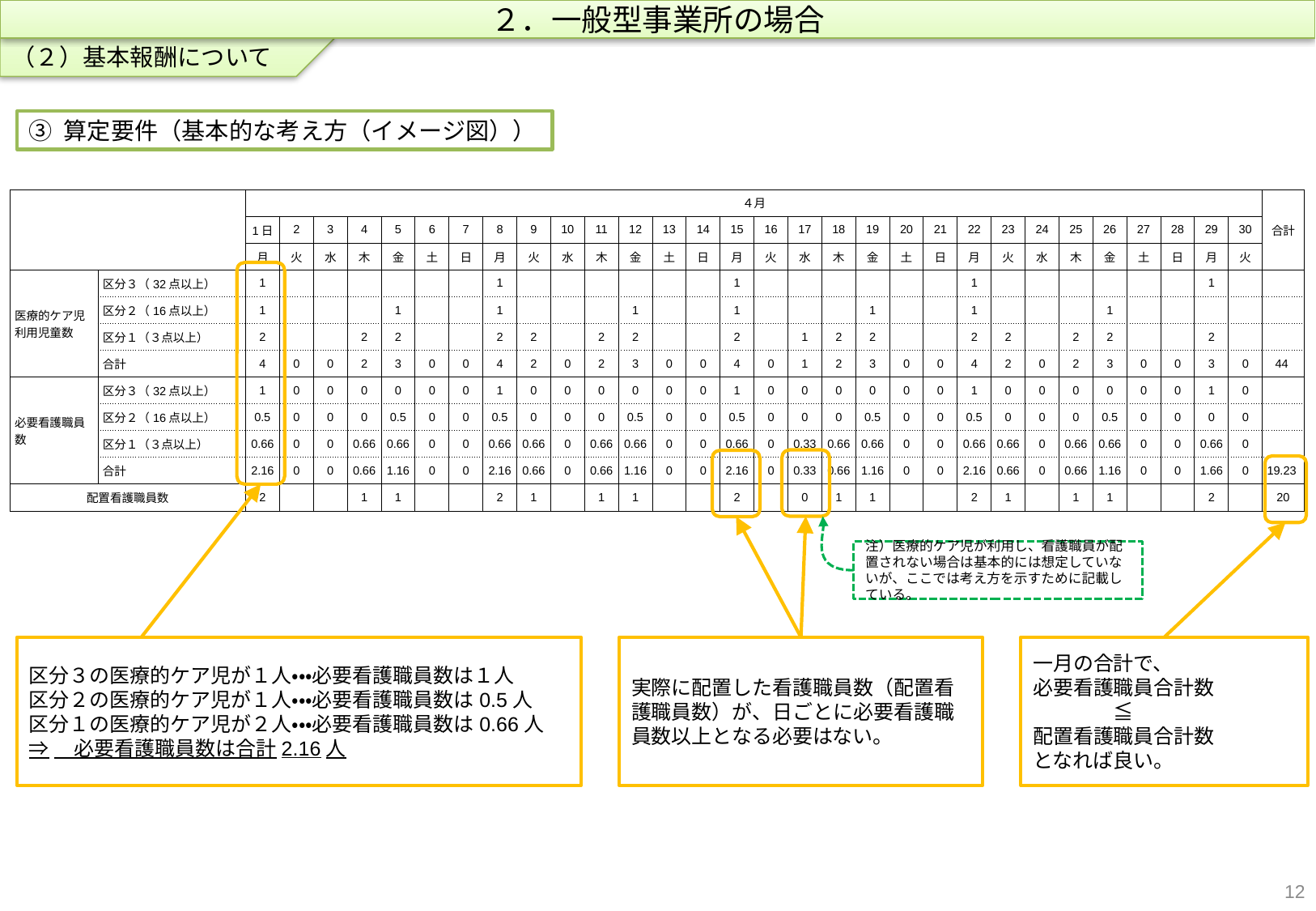

（２）基本報酬について
２．一般型事業所の場合
③ 算定要件（基本的な考え方（イメージ図））
|  |  | ４月 |  |  |  |  |  |  |  |  |  |  |  |  |  |  |  |  |  |  |  |  |  |  |  |  |  |  |  |  |  | 合計 |
| --- | --- | --- | --- | --- | --- | --- | --- | --- | --- | --- | --- | --- | --- | --- | --- | --- | --- | --- | --- | --- | --- | --- | --- | --- | --- | --- | --- | --- | --- | --- | --- | --- |
|  |  | 1日 | 2 | 3 | 4 | 5 | 6 | 7 | 8 | 9 | 10 | 11 | 12 | 13 | 14 | 15 | 16 | 17 | 18 | 19 | 20 | 21 | 22 | 23 | 24 | 25 | 26 | 27 | 28 | 29 | 30 |  |
|  |  | 月 | 火 | 水 | 木 | 金 | 土 | 日 | 月 | 火 | 水 | 木 | 金 | 土 | 日 | 月 | 火 | 水 | 木 | 金 | 土 | 日 | 月 | 火 | 水 | 木 | 金 | 土 | 日 | 月 | 火 |  |
| 医療的ケア児利用児童数 | 区分３（32点以上） | 1 |  |  |  |  |  |  | 1 |  |  |  |  |  |  | 1 |  |  |  |  |  |  | 1 |  |  |  |  |  |  | 1 |  |  |
|  | 区分２（16点以上） | 1 |  |  |  | 1 |  |  | 1 |  |  |  | 1 |  |  | 1 |  |  |  | 1 |  |  | 1 |  |  |  | 1 |  |  |  |  |  |
|  | 区分１（３点以上） | 2 |  |  | 2 | 2 |  |  | 2 | 2 |  | 2 | 2 |  |  | 2 |  | 1 | 2 | 2 |  |  | 2 | 2 |  | 2 | 2 |  |  | 2 |  |  |
|  | 合計 | 4 | 0 | 0 | 2 | 3 | 0 | 0 | 4 | 2 | 0 | 2 | 3 | 0 | 0 | 4 | 0 | 1 | 2 | 3 | 0 | 0 | 4 | 2 | 0 | 2 | 3 | 0 | 0 | 3 | 0 | 44 |
| 必要看護職員数 | 区分３（32点以上） | 1 | 0 | 0 | 0 | 0 | 0 | 0 | 1 | 0 | 0 | 0 | 0 | 0 | 0 | 1 | 0 | 0 | 0 | 0 | 0 | 0 | 1 | 0 | 0 | 0 | 0 | 0 | 0 | 1 | 0 |  |
|  | 区分２（16点以上） | 0.5 | 0 | 0 | 0 | 0.5 | 0 | 0 | 0.5 | 0 | 0 | 0 | 0.5 | 0 | 0 | 0.5 | 0 | 0 | 0 | 0.5 | 0 | 0 | 0.5 | 0 | 0 | 0 | 0.5 | 0 | 0 | 0 | 0 |  |
|  | 区分１（３点以上） | 0.66 | 0 | 0 | 0.66 | 0.66 | 0 | 0 | 0.66 | 0.66 | 0 | 0.66 | 0.66 | 0 | 0 | 0.66 | 0 | 0.33 | 0.66 | 0.66 | 0 | 0 | 0.66 | 0.66 | 0 | 0.66 | 0.66 | 0 | 0 | 0.66 | 0 |  |
|  | 合計 | 2.16 | 0 | 0 | 0.66 | 1.16 | 0 | 0 | 2.16 | 0.66 | 0 | 0.66 | 1.16 | 0 | 0 | 2.16 | 0 | 0.33 | 0.66 | 1.16 | 0 | 0 | 2.16 | 0.66 | 0 | 0.66 | 1.16 | 0 | 0 | 1.66 | 0 | 19.23 |
| 配置看護職員数 |  | 2 |  |  | 1 | 1 |  |  | 2 | 1 |  | 1 | 1 |  |  | 2 |  | 0 | 1 | 1 |  |  | 2 | 1 |  | 1 | 1 |  |  | 2 |  | 20 |

注）医療的ケア児が利用し、看護職員が配置されない場合は基本的には想定していないが、ここでは考え方を示すために記載している。
区分３の医療的ケア児が１人・・・必要看護職員数は１人
区分２の医療的ケア児が１人・・・必要看護職員数は0.5人
区分１の医療的ケア児が２人・・・必要看護職員数は0.66人
⇒　必要看護職員数は合計2.16人
実際に配置した看護職員数（配置看護職員数）が、日ごとに必要看護職員数以上となる必要はない。
一月の合計で、
必要看護職員合計数
　　　　≦
配置看護職員合計数
となれば良い。
12